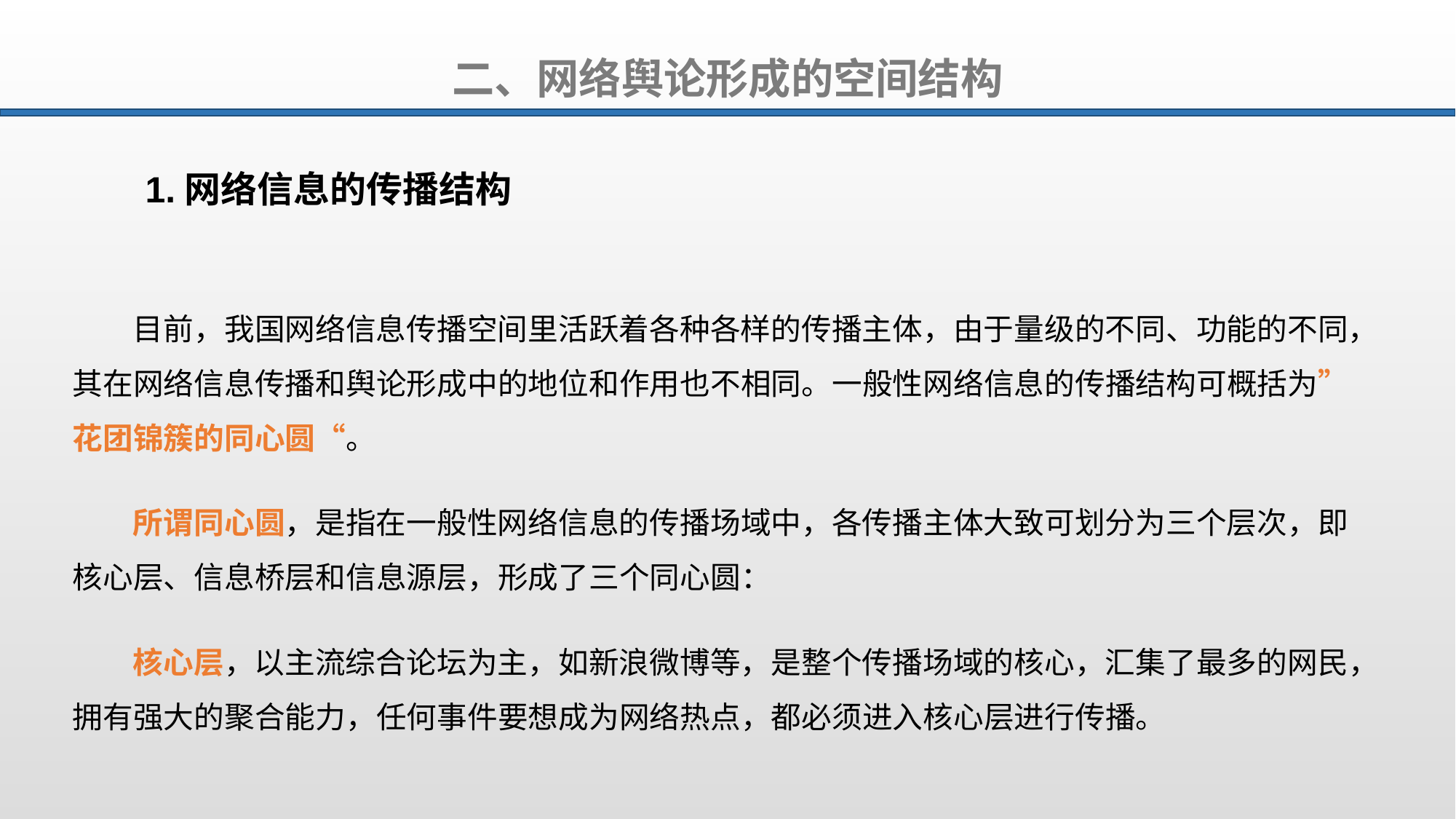

二、网络舆论形成的空间结构

1.网络信息的传播结构
目前，我国网络信息传播空间里活跃着各种各样的传播主体，由于量级的不同、功能的不同，其在网络信息传播和舆论形成中的地位和作用也不相同。一般性网络信息的传播结构可概括为”花团锦簇的同心圆“。
所谓同心圆，是指在一般性网络信息的传播场域中，各传播主体大致可划分为三个层次，即核心层、信息桥层和信息源层，形成了三个同心圆：
核心层，以主流综合论坛为主，如新浪微博等，是整个传播场域的核心，汇集了最多的网民，拥有强大的聚合能力，任何事件要想成为网络热点，都必须进入核心层进行传播。